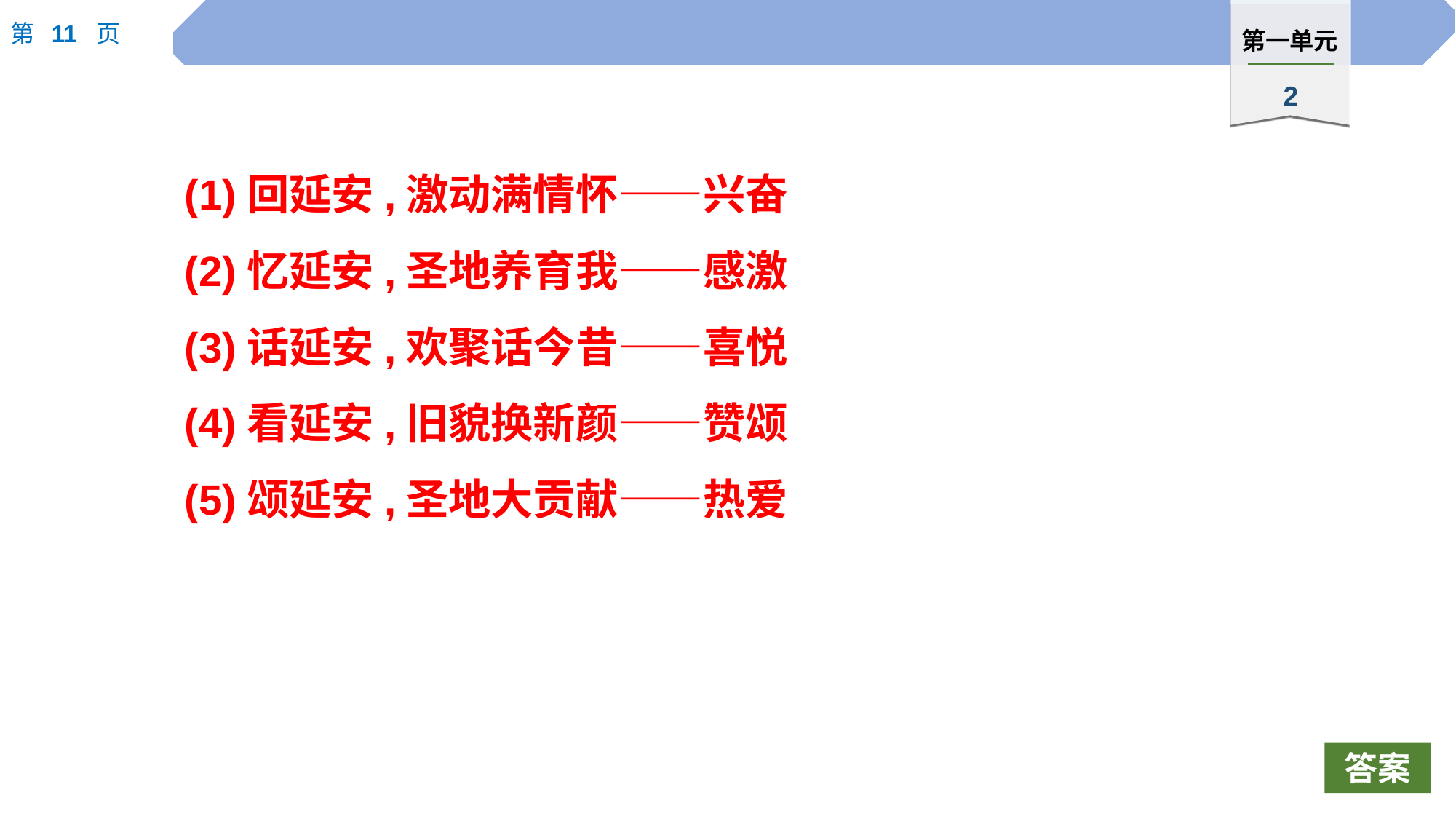

(1)回延安,激动满情怀——兴奋
(2)忆延安,圣地养育我——感激
(3)话延安,欢聚话今昔——喜悦
(4)看延安,旧貌换新颜——赞颂
(5)颂延安,圣地大贡献——热爱
答案